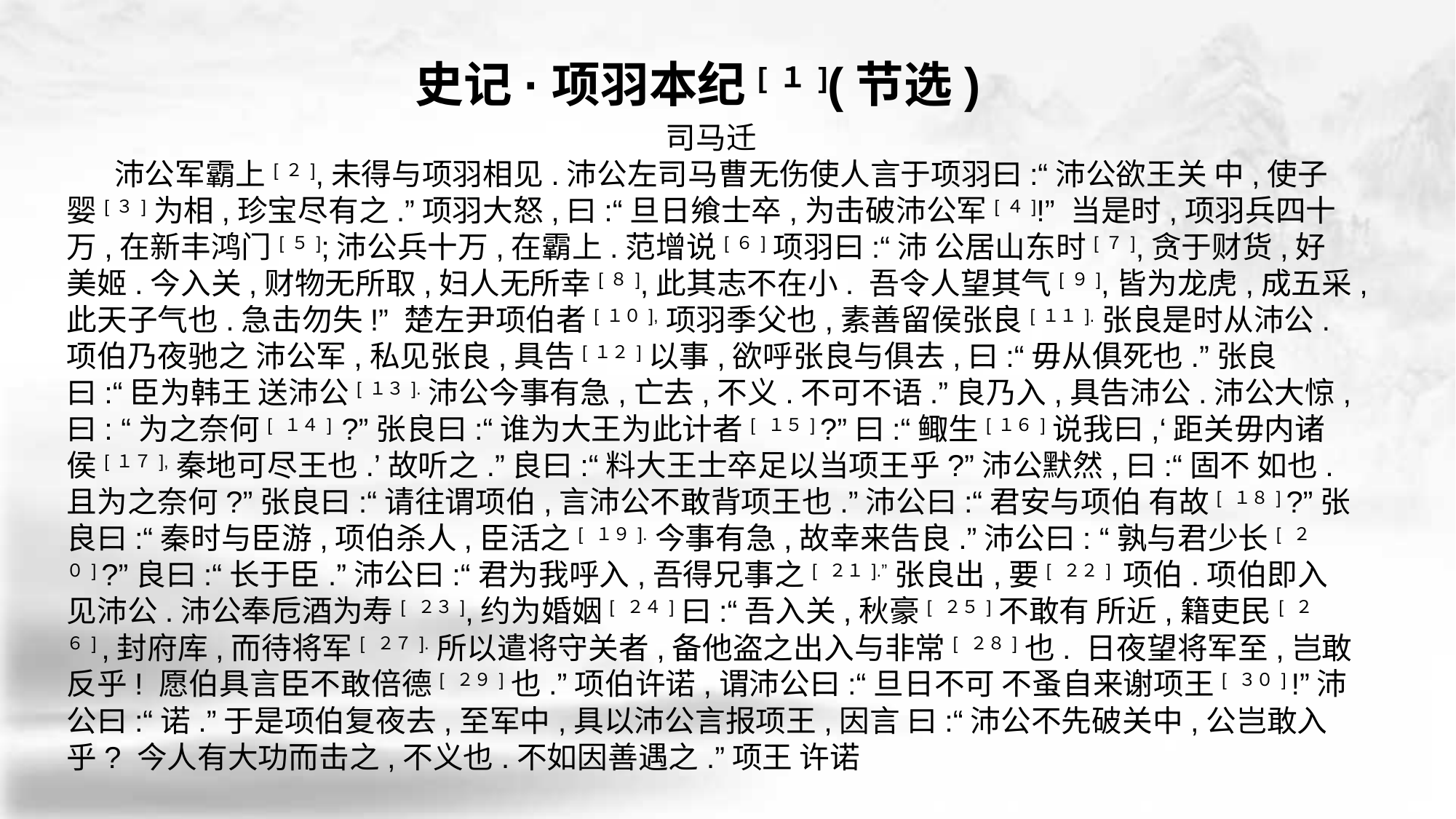

史记·项羽本纪[１](节选)
司马迁
      沛公军霸上[２],未得与项羽相见.沛公左司马曹无伤使人言于项羽曰:“沛公欲王关 中,使子婴[３]为相,珍宝尽有之.”项羽大怒,曰:“旦日飨士卒,为击破沛公军[４]!” 当是时,项羽兵四十万,在新丰鸿门[５];沛公兵十万,在霸上.范增说[６]项羽曰:“沛 公居山东时[７],贪于财货,好美姬.今入关,财物无所取,妇人无所幸[８],此其志不在小. 吾令人望其气[９],皆为龙虎,成五采,此天子气也.急击勿失!” 楚左尹项伯者[１０],项羽季父也,素善留侯张良[１１].张良是时从沛公.项伯乃夜驰之 沛公军,私见张良,具告[１２]以事,欲呼张良与俱去,曰:“毋从俱死也.”张良曰:“臣为韩王 送沛公[１３].沛公今事有急,亡去,不义.不可不语.”良乃入,具告沛公.沛公大惊,曰: “为之奈何[ １４]  ?”张良曰:“谁为大王为此计者[ １５] ?”曰:“鲰生[１６]说我曰,‘距关毋内诸 侯[１７],秦地可尽王也.’故听之.”良曰:“料大王士卒足以当项王乎?”沛公默然,曰:“固不 如也.且为之奈何?”张良曰:“请往谓项伯,言沛公不敢背项王也.”沛公曰:“君安与项伯 有故[ １８] ?”张良曰:“秦时与臣游,项伯杀人,臣活之[ １９].今事有急,故幸来告良.”沛公曰: “孰与君少长[ ２０] ?”良曰:“长于臣.”沛公曰:“君为我呼入,吾得兄事之[ ２１].”张良出,要[ ２２] 项伯.项伯即入见沛公.沛公奉卮酒为寿[ ２３],约为婚姻[ ２４]曰:“吾入关,秋豪[ ２５]不敢有 所近,籍吏民[ ２６] ,封府库,而待将军[ ２７].所以遣将守关者,备他盗之出入与非常[ ２８]也. 日夜望将军至,岂敢反乎! 愿伯具言臣不敢倍德[ ２９]也.”项伯许诺,谓沛公曰:“旦日不可 不蚤自来谢项王[ ３０] !”沛公曰:“诺.”于是项伯复夜去,至军中,具以沛公言报项王,因言 曰:“沛公不先破关中,公岂敢入乎? 今人有大功而击之,不义也.不如因善遇之.”项王 许诺